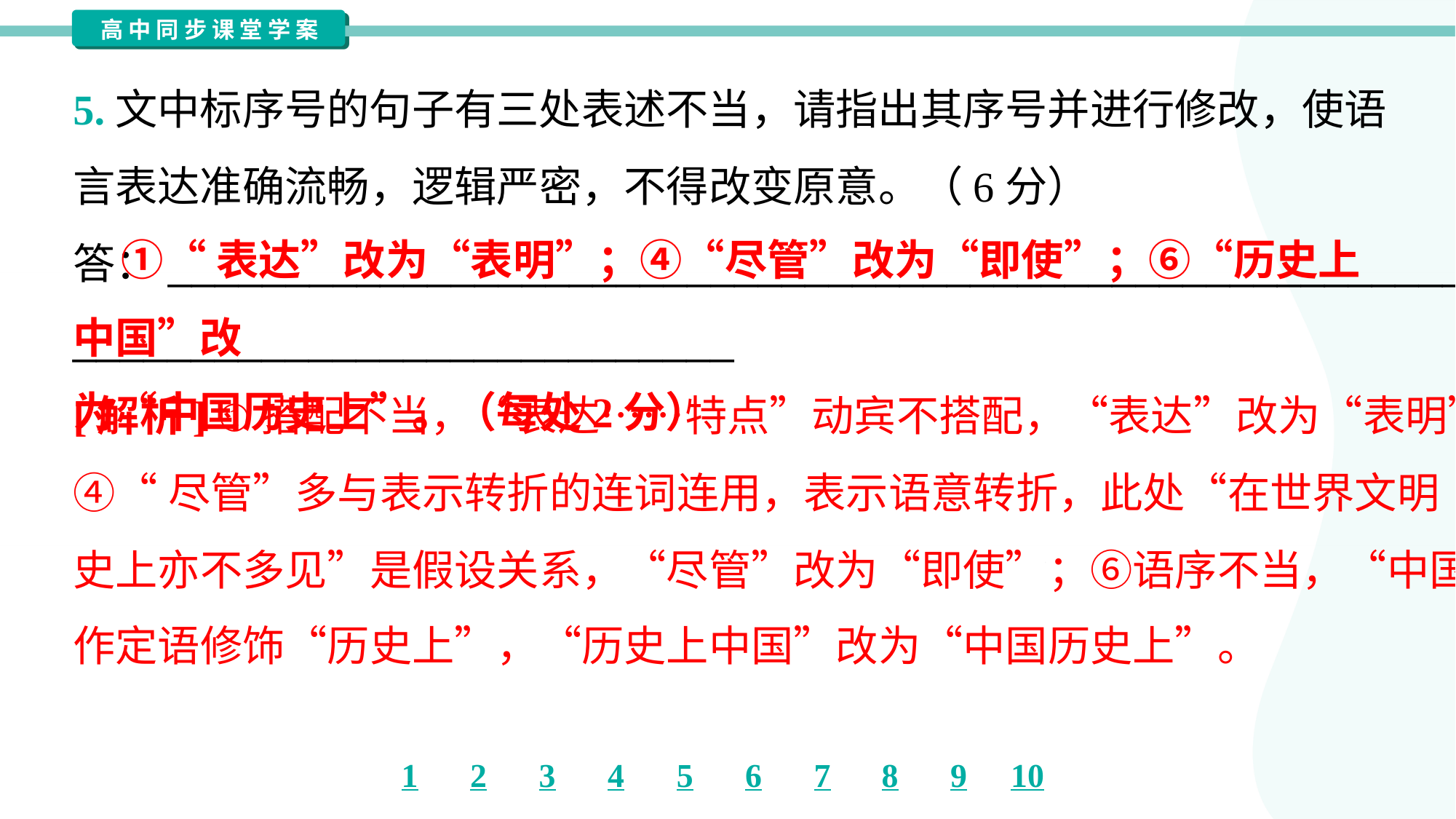

5.文中标序号的句子有三处表述不当，请指出其序号并进行修改，使语
言表达准确流畅，逻辑严密，不得改变原意。（6分）
答：_________________________________________________________
____________________________
     ①“表达”改为“表明”；④“尽管”改为“即使”；⑥“历史上中国”改
为“中国历史上”。（每处2分）
[解析] ①搭配不当，“表达……特点”动宾不搭配，“表达”改为“表明”；
④“尽管”多与表示转折的连词连用，表示语意转折，此处“在世界文明
史上亦不多见”是假设关系，“尽管”改为“即使”；⑥语序不当，“中国”
作定语修饰“历史上”，“历史上中国”改为“中国历史上”。